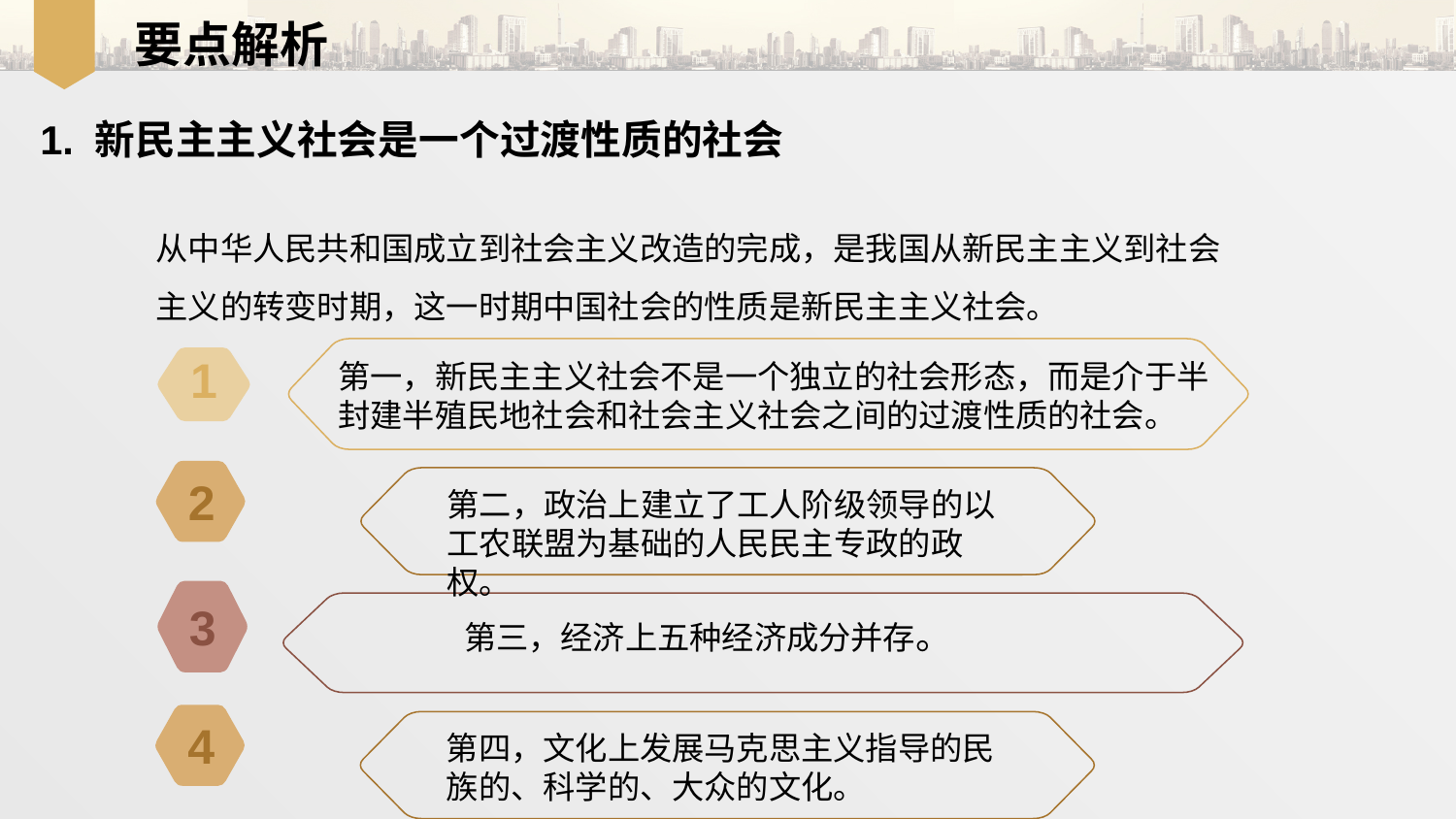

要点解析
1. 新民主主义社会是一个过渡性质的社会
从中华人民共和国成立到社会主义改造的完成，是我国从新民主主义到社会主义的转变时期，这一时期中国社会的性质是新民主主义社会。

1
第一，新民主主义社会不是一个独立的社会形态，而是介于半封建半殖民地社会和社会主义社会之间的过渡性质的社会。

2

第二，政治上建立了工人阶级领导的以工农联盟为基础的人民民主专政的政权。

3

第三，经济上五种经济成分并存。

4

第四，文化上发展马克思主义指导的民族的、科学的、大众的文化。